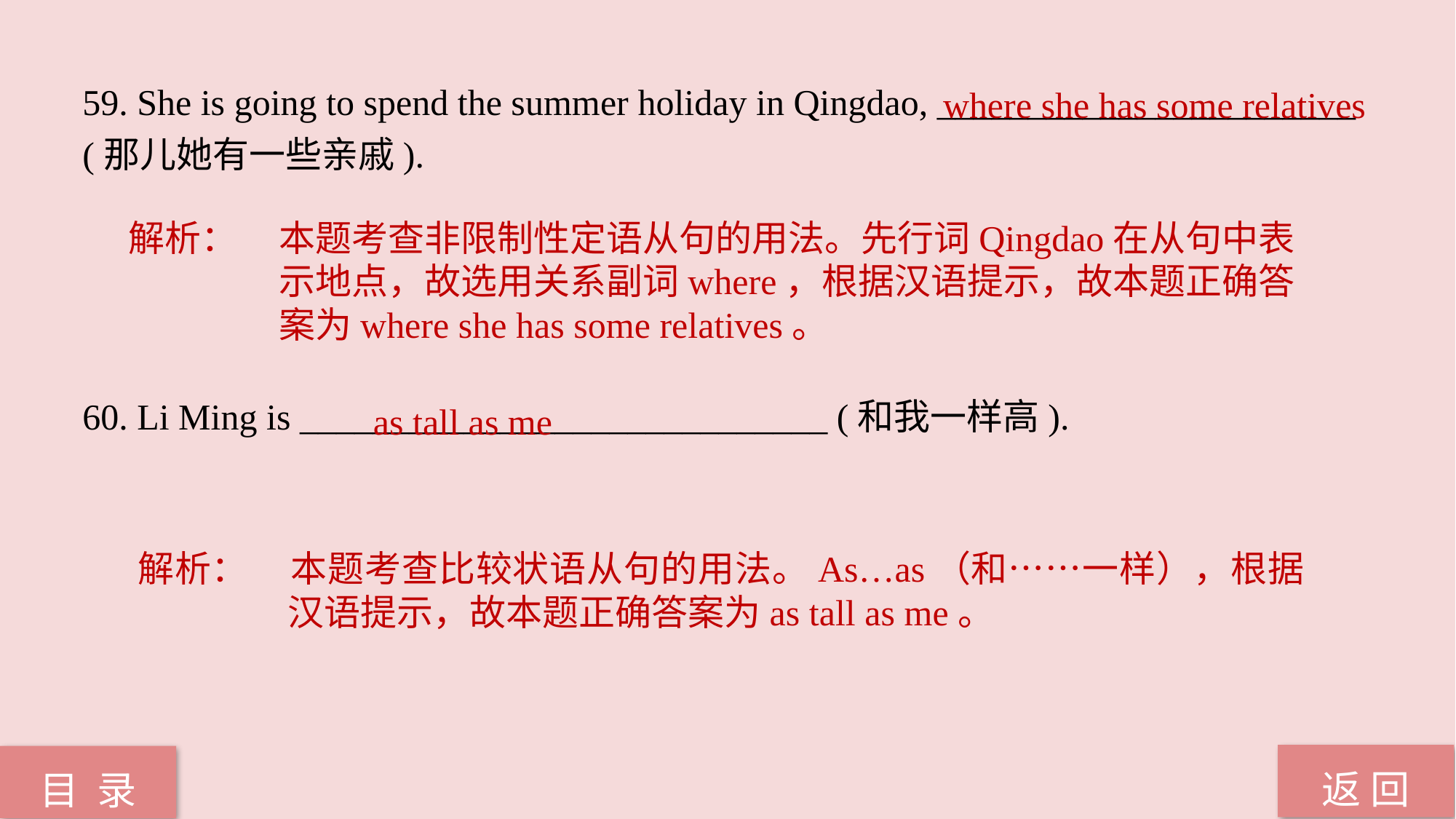

where she has some relatives
59. She is going to spend the summer holiday in Qingdao, _______________________
(那儿她有一些亲戚).

60. Li Ming is _____________________________ (和我一样高).
解析：	本题考查非限制性定语从句的用法。先行词Qingdao在从句中表示地点，故选用关系副词where，根据汉语提示，故本题正确答案为where she has some relatives。
as tall as me
解析：	本题考查比较状语从句的用法。As…as（和……一样），根据汉语提示，故本题正确答案为as tall as me。
返 回